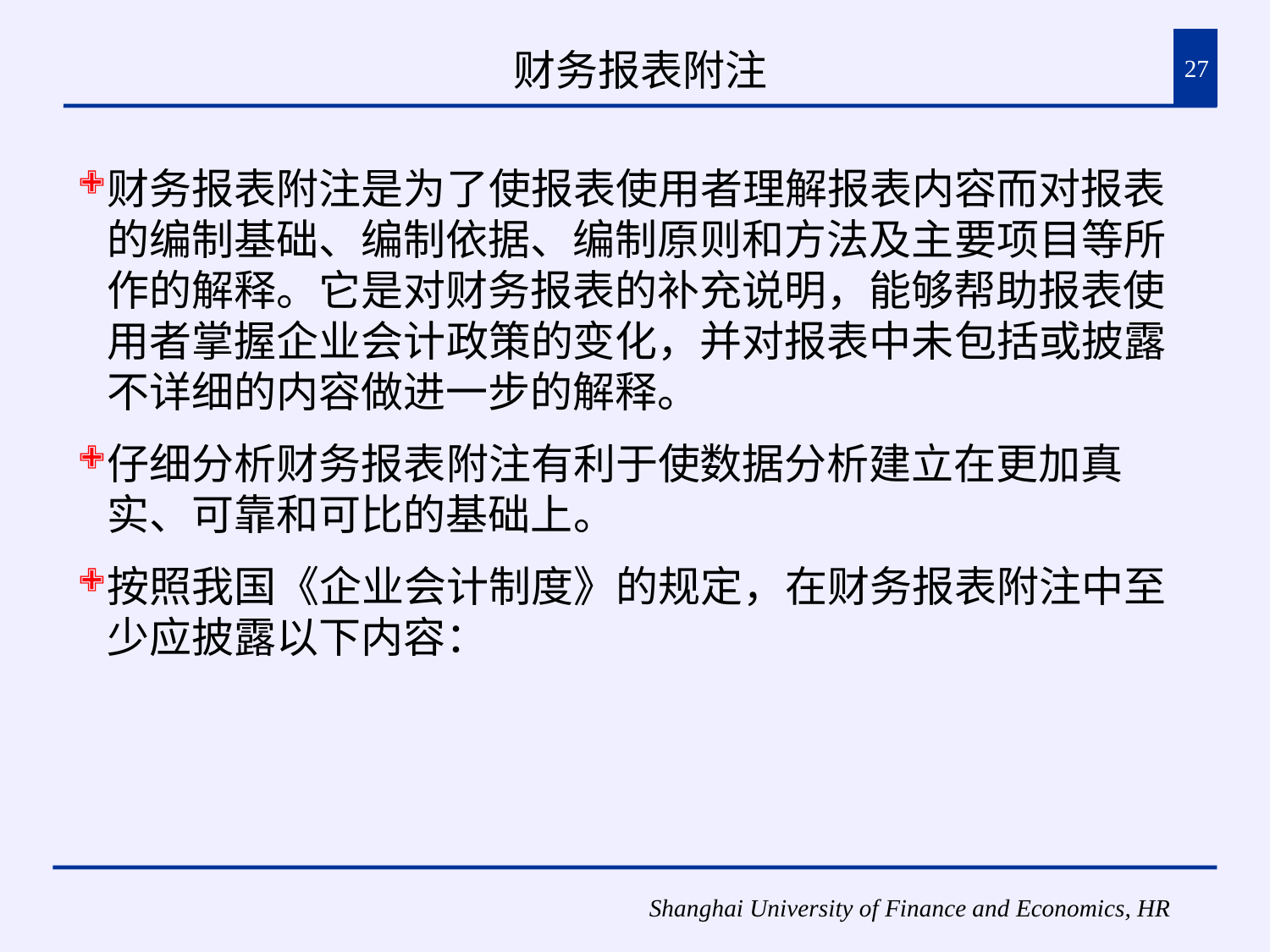

财务报表附注
27

财务报表附注是为了使报表使用者理解报表内容而对报表的编制基础、编制依据、编制原则和方法及主要项目等所作的解释。它是对财务报表的补充说明，能够帮助报表使用者掌握企业会计政策的变化，并对报表中未包括或披露不详细的内容做进一步的解释。
仔细分析财务报表附注有利于使数据分析建立在更加真实、可靠和可比的基础上。
按照我国《企业会计制度》的规定，在财务报表附注中至少应披露以下内容：